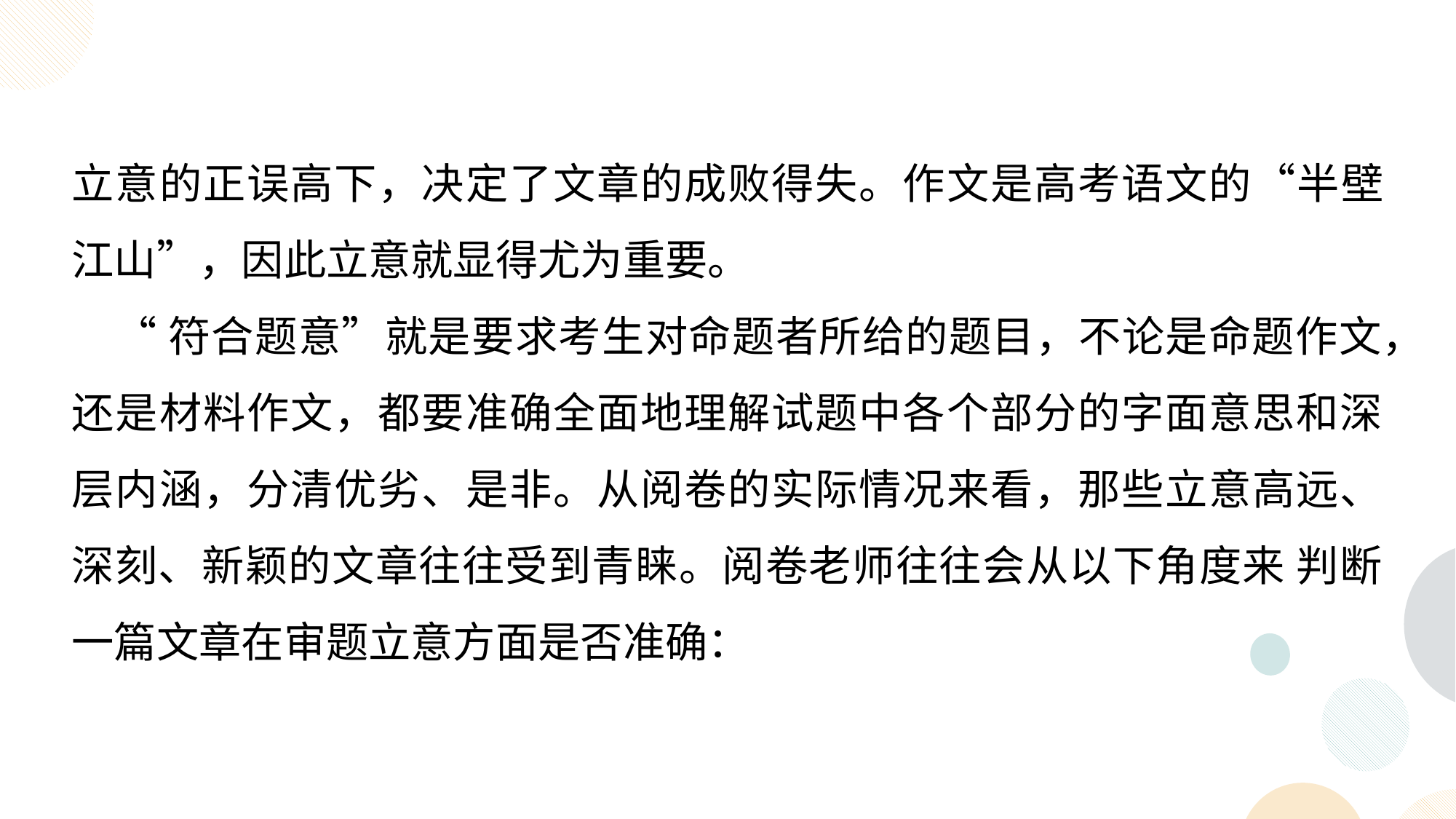

立意的正误高下，决定了文章的成败得失。作文是高考语文的“半壁江山”，因此立意就显得尤为重要。
    “符合题意”就是要求考生对命题者所给的题目，不论是命题作文，还是材料作文，都要准确全面地理解试题中各个部分的字面意思和深层内涵，分清优劣、是非。从阅卷的实际情况来看，那些立意高远、深刻、新颖的文章往往受到青睐。阅卷老师往往会从以下角度来 判断一篇文章在审题立意方面是否准确：